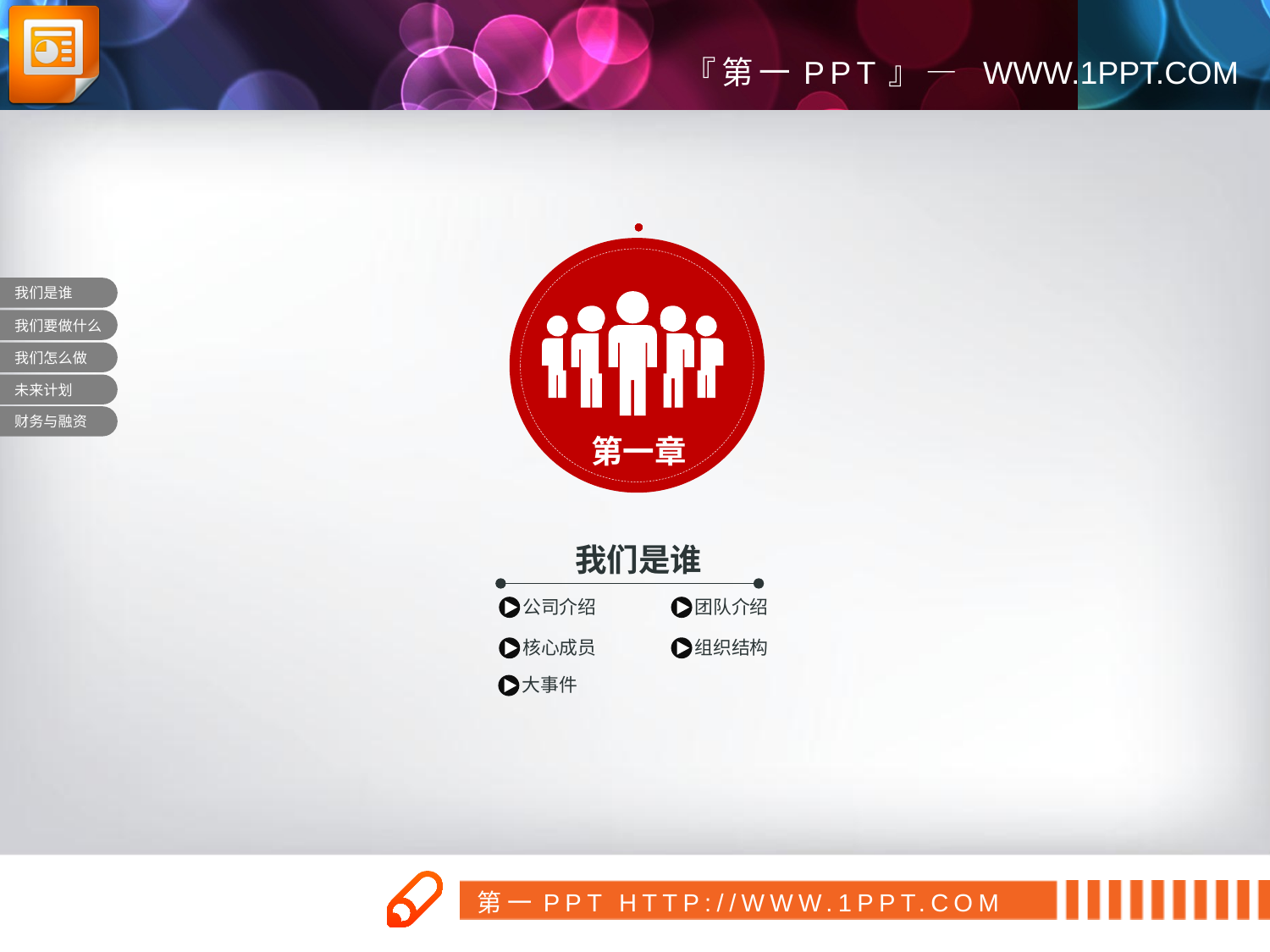

我们是谁

我们要做什么

我们怎么做

未来计划

财务与融资
第一章
我们是谁
公司介绍

团队介绍

组织结构

核心成员

大事件